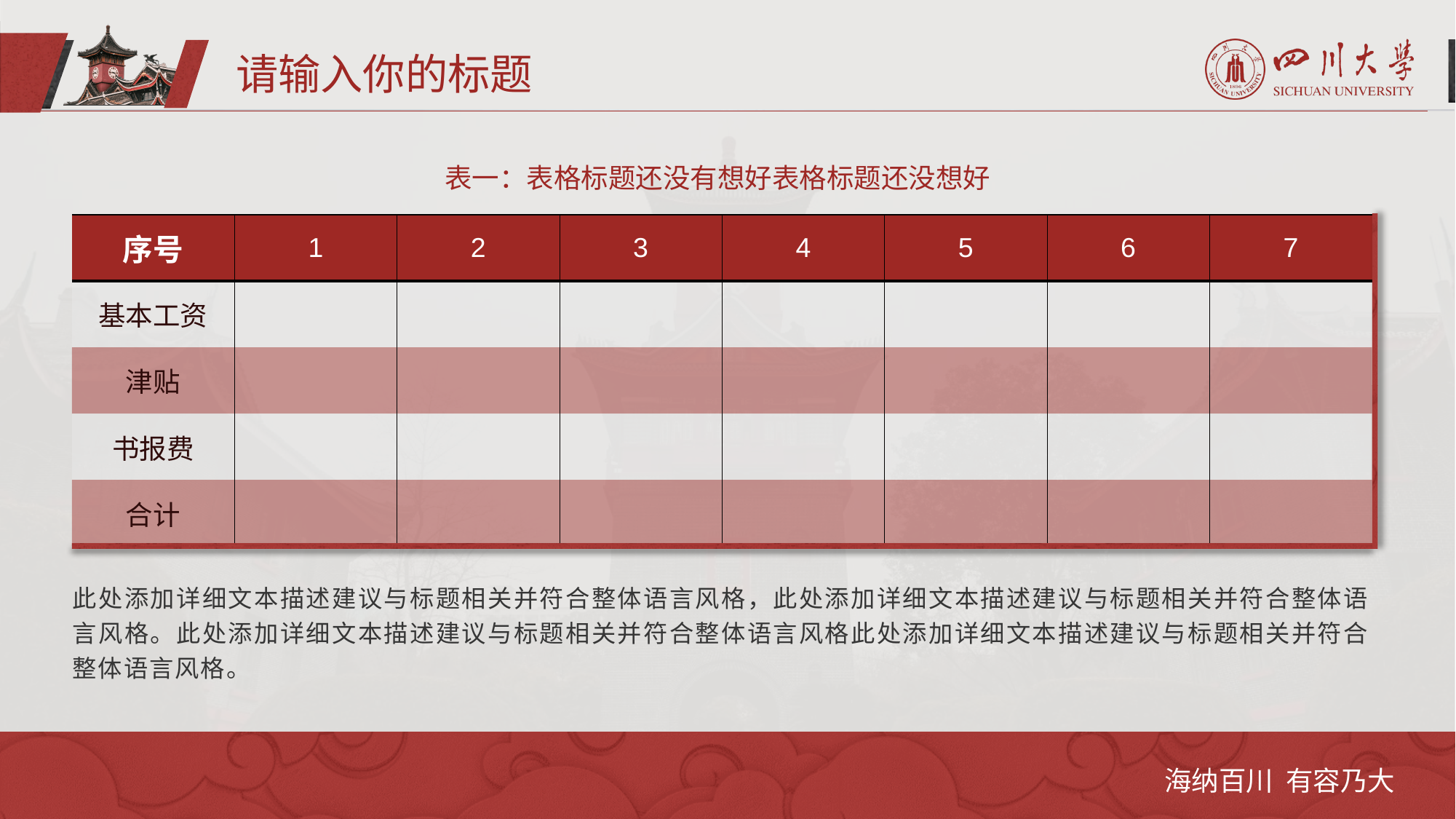

请输入你的标题
表一：表格标题还没有想好表格标题还没想好

| 序号 | 1 | 2 | 3 | 4 | 5 | 6 | 7 |
| --- | --- | --- | --- | --- | --- | --- | --- |
| 基本工资 |  |  |  |  |  |  |  |
| 津贴 |  |  |  |  |  |  |  |
| 书报费 |  |  |  |  |  |  |  |
| 合计 |  |  |  |  |  |  |  |

此处添加详细文本描述建议与标题相关并符合整体语言风格，此处添加详细文本描述建议与标题相关并符合整体语言风格。此处添加详细文本描述建议与标题相关并符合整体语言风格此处添加详细文本描述建议与标题相关并符合整体语言风格。

海纳百川  有容乃大